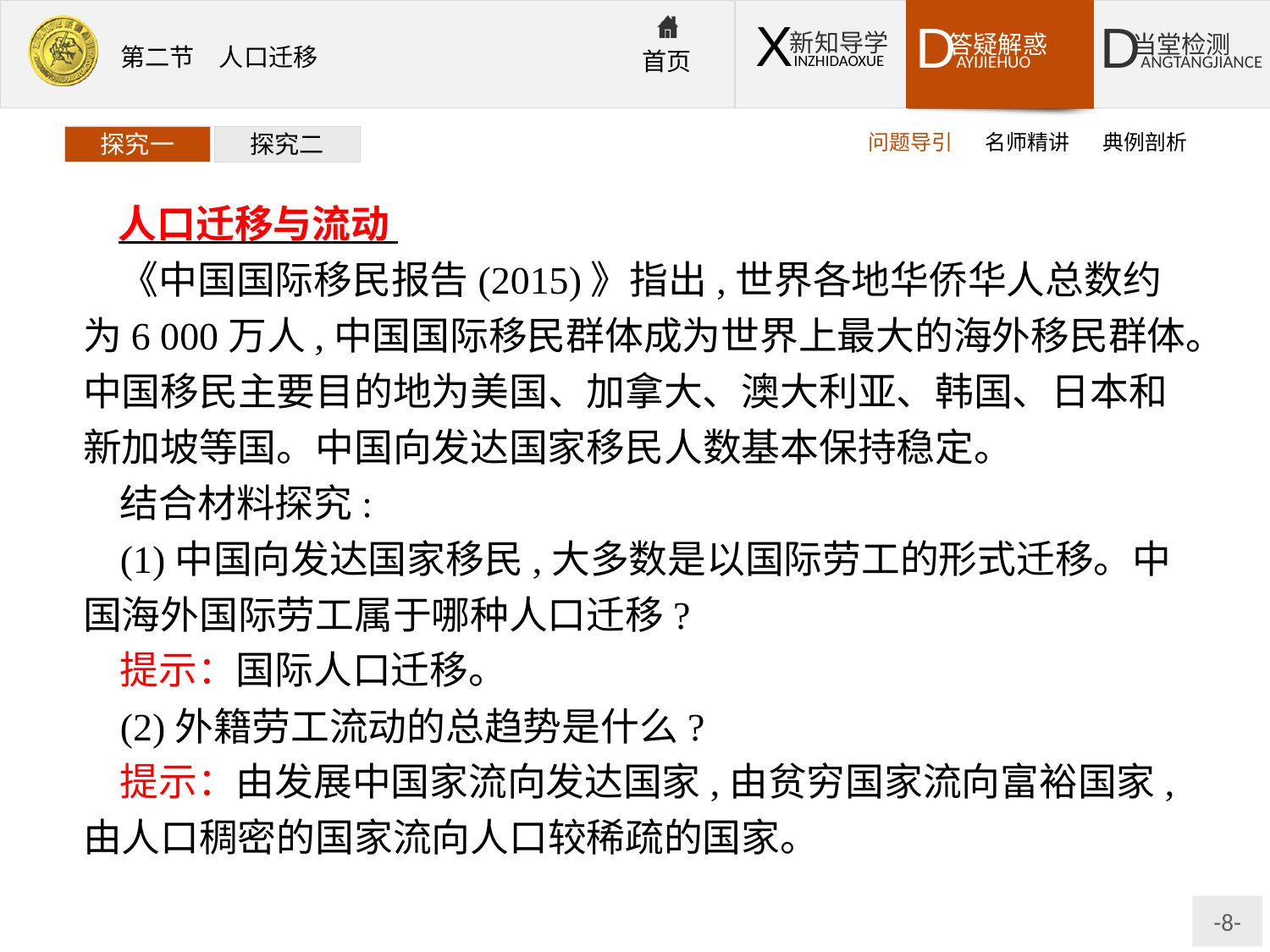

问题导引
名师精讲
典例剖析
探究一
探究二
人口迁移与流动
《中国国际移民报告(2015)》指出,世界各地华侨华人总数约为6 000万人,中国国际移民群体成为世界上最大的海外移民群体。中国移民主要目的地为美国、加拿大、澳大利亚、韩国、日本和新加坡等国。中国向发达国家移民人数基本保持稳定。
结合材料探究:
(1)中国向发达国家移民,大多数是以国际劳工的形式迁移。中国海外国际劳工属于哪种人口迁移?
提示：国际人口迁移。
(2)外籍劳工流动的总趋势是什么?
提示：由发展中国家流向发达国家,由贫穷国家流向富裕国家,由人口稠密的国家流向人口较稀疏的国家。